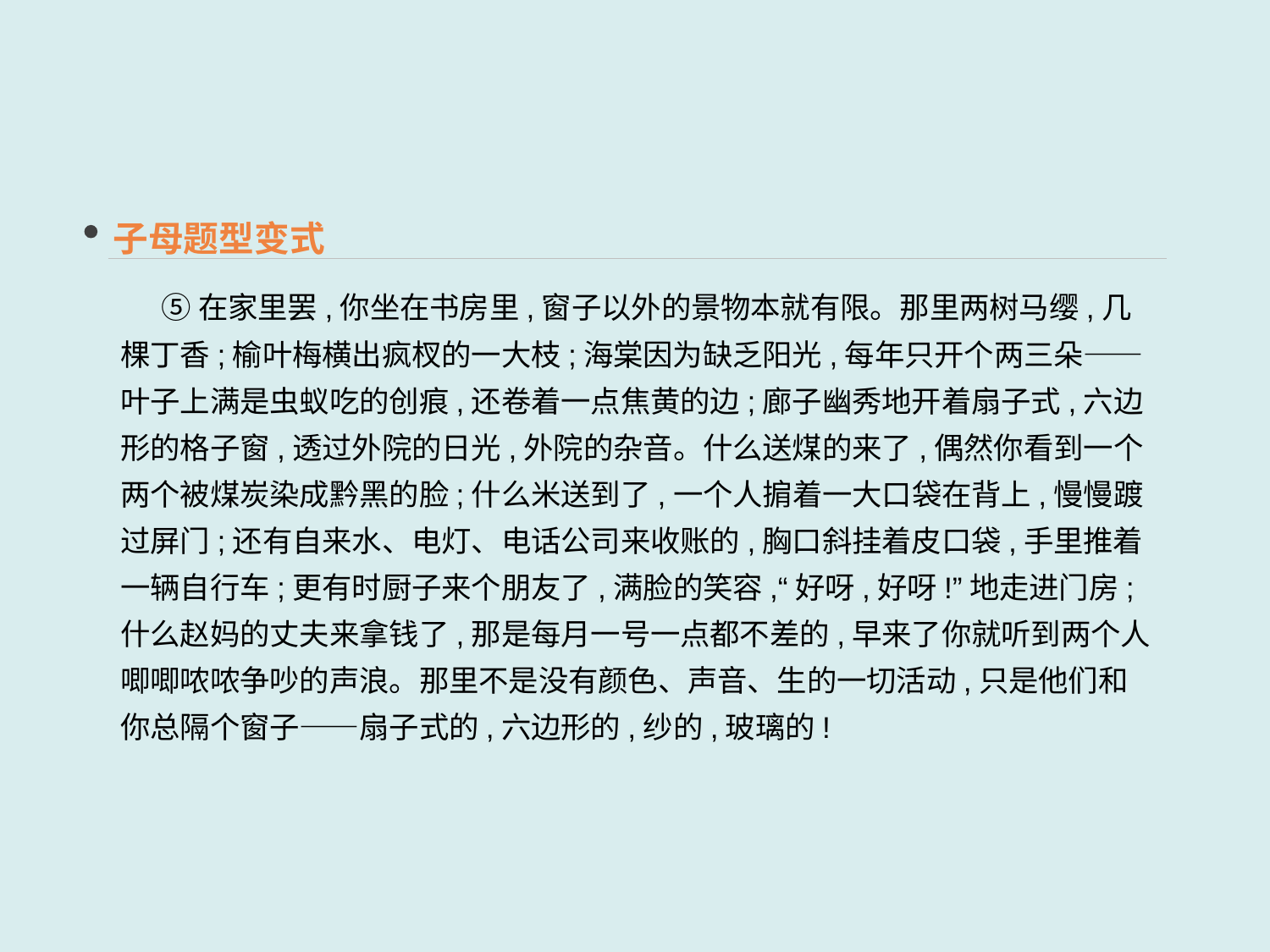

子母题型变式

      ⑤在家里罢,你坐在书房里,窗子以外的景物本就有限。那里两树马缨,几棵丁香;榆叶梅横出疯杈的一大枝;海棠因为缺乏阳光,每年只开个两三朵——叶子上满是虫蚁吃的创痕,还卷着一点焦黄的边;廊子幽秀地开着扇子式,六边形的格子窗,透过外院的日光,外院的杂音。什么送煤的来了,偶然你看到一个两个被煤炭染成黔黑的脸;什么米送到了,一个人掮着一大口袋在背上,慢慢踱过屏门;还有自来水、电灯、电话公司来收账的,胸口斜挂着皮口袋,手里推着一辆自行车;更有时厨子来个朋友了,满脸的笑容,“好呀,好呀!”地走进门房;什么赵妈的丈夫来拿钱了,那是每月一号一点都不差的,早来了你就听到两个人唧唧哝哝争吵的声浪。那里不是没有颜色、声音、生的一切活动,只是他们和你总隔个窗子——扇子式的,六边形的,纱的,玻璃的!